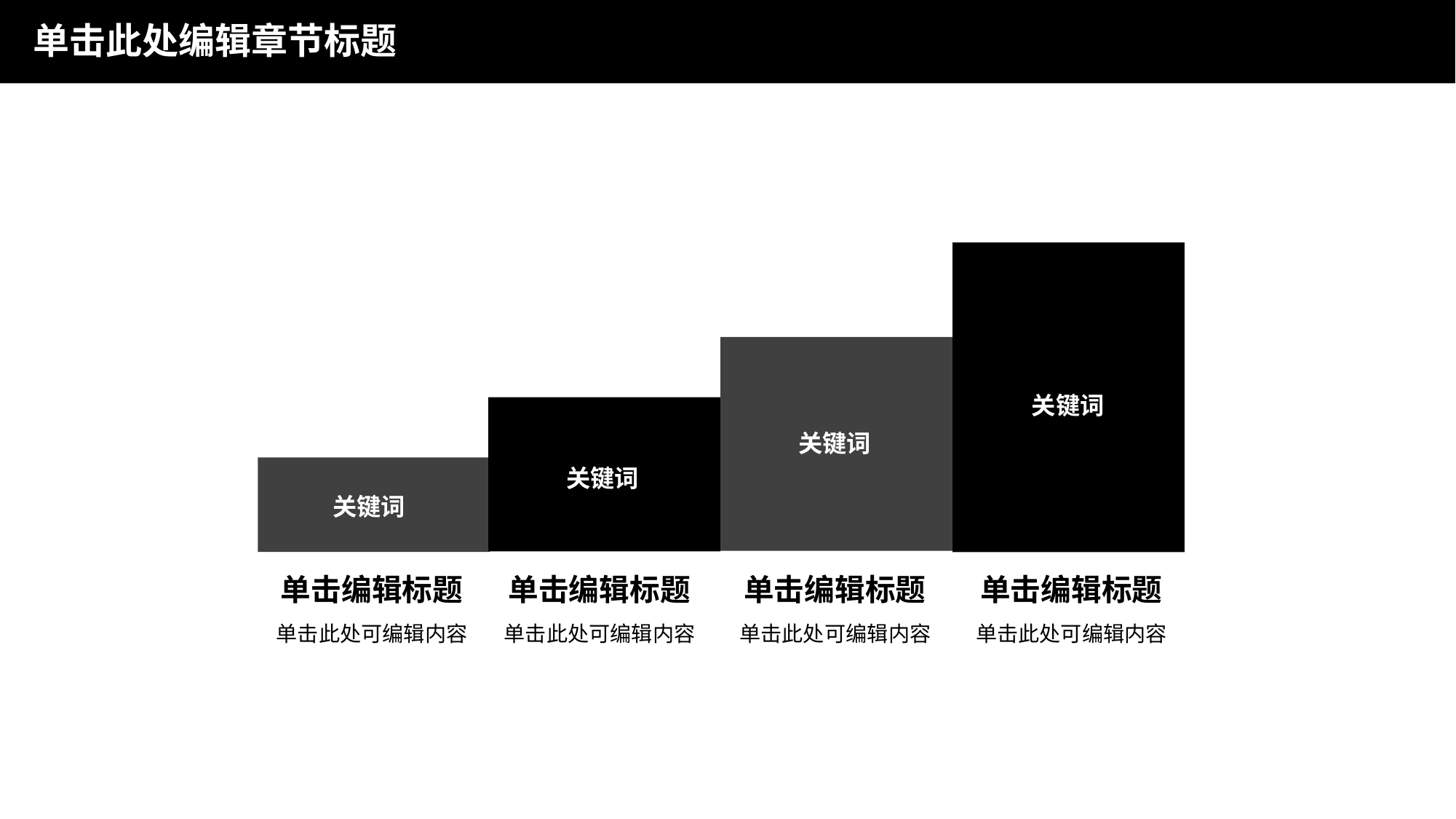

单击此处编辑章节标题

关键词
单击编辑标题
单击此处可编辑内容

关键词
单击编辑标题
单击此处可编辑内容

关键词
单击编辑标题
单击此处可编辑内容

关键词
单击编辑标题
单击此处可编辑内容